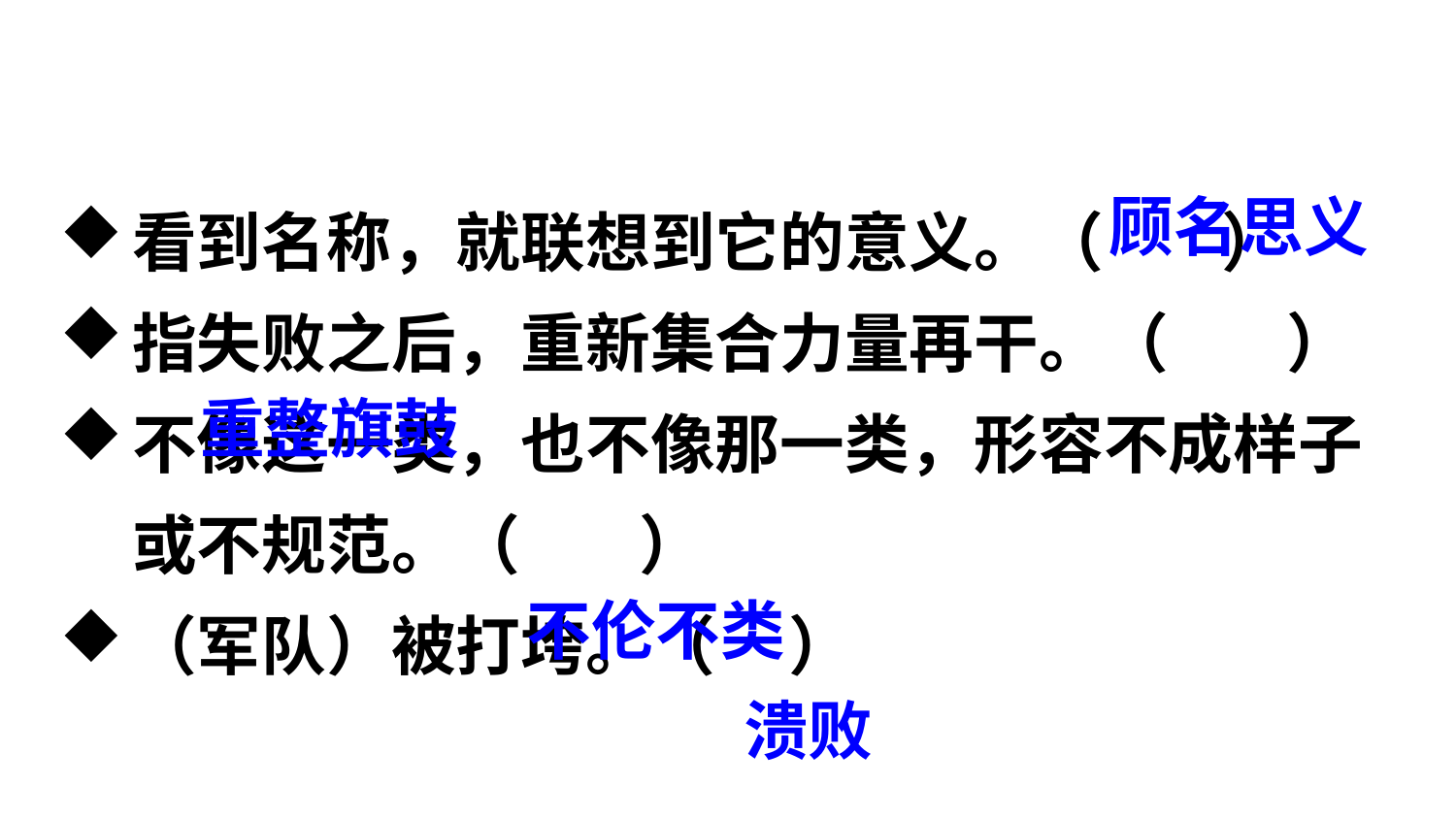

词语解释
看到名称，就联想到它的意义。（        ）
指失败之后，重新集合力量再干。（        ）
不像这一类，也不像那一类，形容不成样子或不规范。（        ）
（军队）被打垮。（     ）
顾名思义
重整旗鼓
不伦不类
溃败